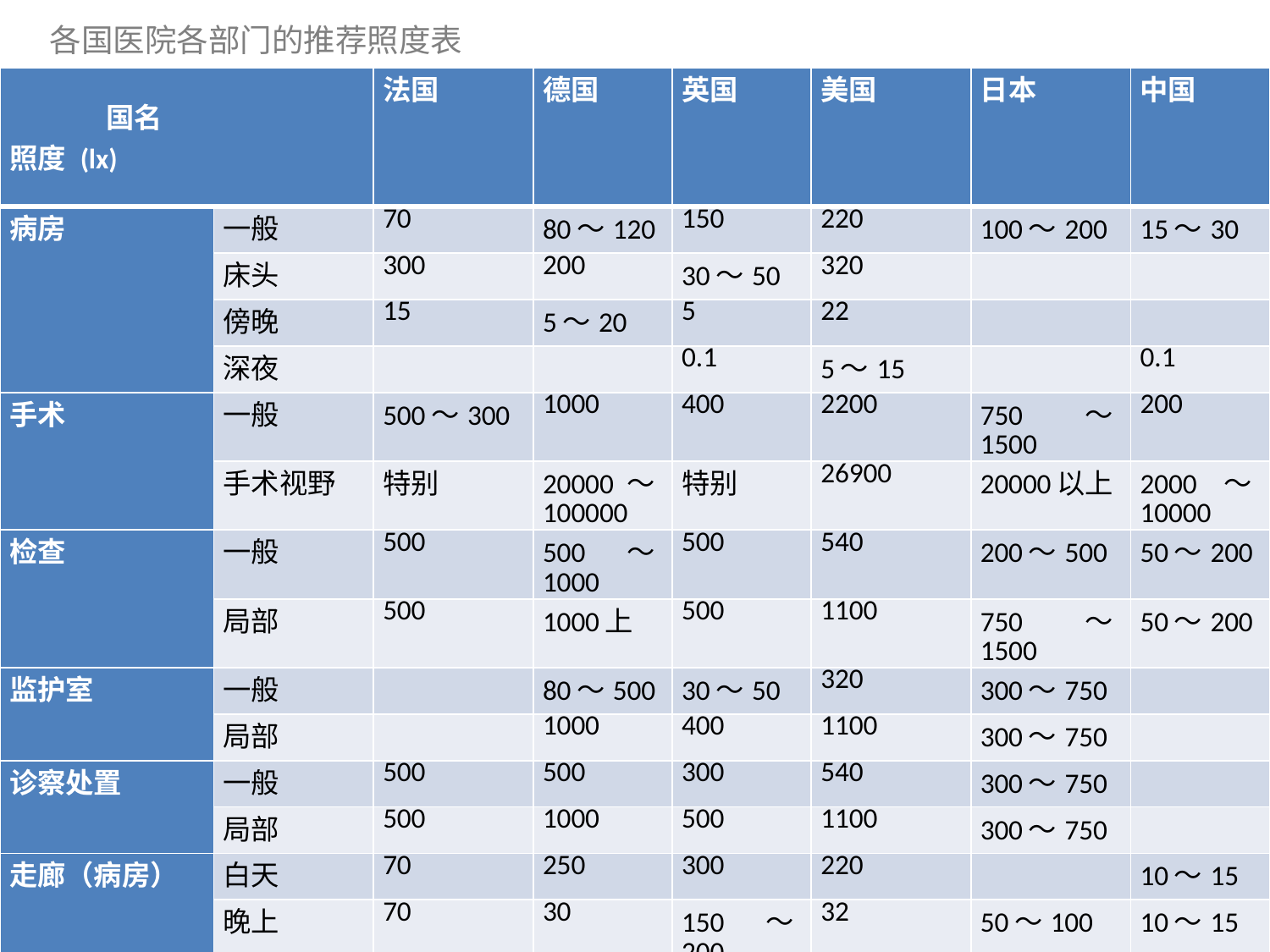

各国医院各部门的推荐照度表

| 国名 照度 (lx) |  | 法国 | 德国 | 英国 | 美国 | 日本 | 中国 |
| --- | --- | --- | --- | --- | --- | --- | --- |
| 病房 | 一般 | 70 | 80～120 | 150 | 220 | 100～200 | 15～30 |
|  | 床头 | 300 | 200 | 30～50 | 320 |  |  |
|  | 傍晚 | 15 | 5～20 | 5 | 22 |  |  |
|  | 深夜 |  |  | 0.1 | 5～15 |  | 0.1 |
| 手术 | 一般 | 500～300 | 1000 | 400 | 2200 | 750～1500 | 200 |
|  | 手术视野 | 特别 | 20000～100000 | 特别 | 26900 | 20000以上 | 2000～10000 |
| 检查 | 一般 | 500 | 500～1000 | 500 | 540 | 200～500 | 50～200 |
|  | 局部 | 500 | 1000上 | 500 | 1100 | 750～1500 | 50～200 |
| 监护室 | 一般 |  | 80～500 | 30～50 | 320 | 300～750 |  |
|  | 局部 |  | 1000 | 400 | 1100 | 300～750 |  |
| 诊察处置 | 一般 | 500 | 500 | 300 | 540 | 300～750 |  |
|  | 局部 | 500 | 1000 | 500 | 1100 | 300～750 |  |
| 走廊（病房） | 白天 | 70 | 250 | 300 | 220 |  | 10～15 |
|  | 晚上 | 70 | 30 | 150～200 | 32 | 50～100 | 10～15 |
|  | 深夜 | 70 | 30 | 50～10 | 32 | 1～2 | 10～15 |